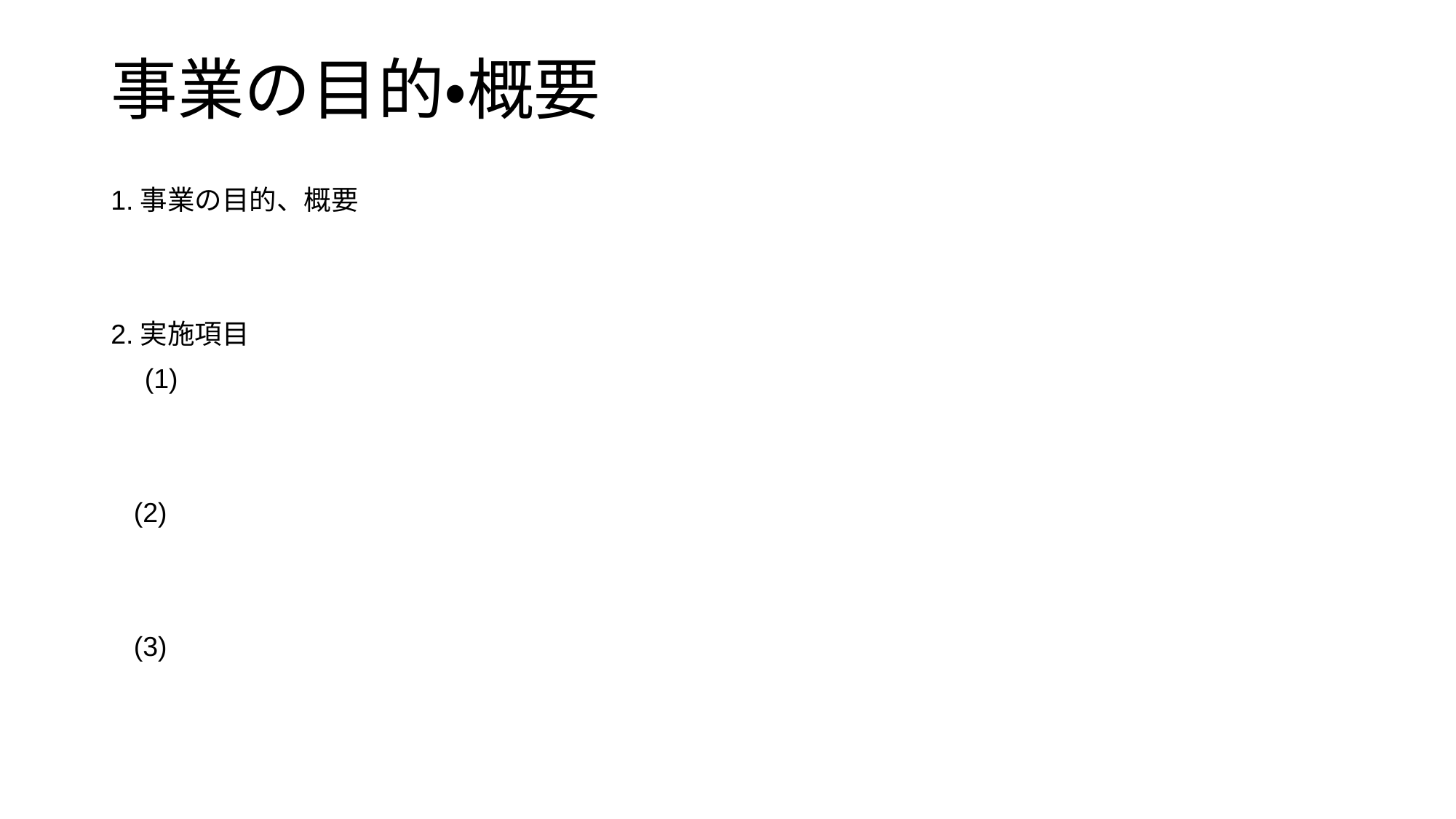

# 事業の目的・概要
1.事業の目的、概要

2.実施項目
　(1)

   (2)

   (3)